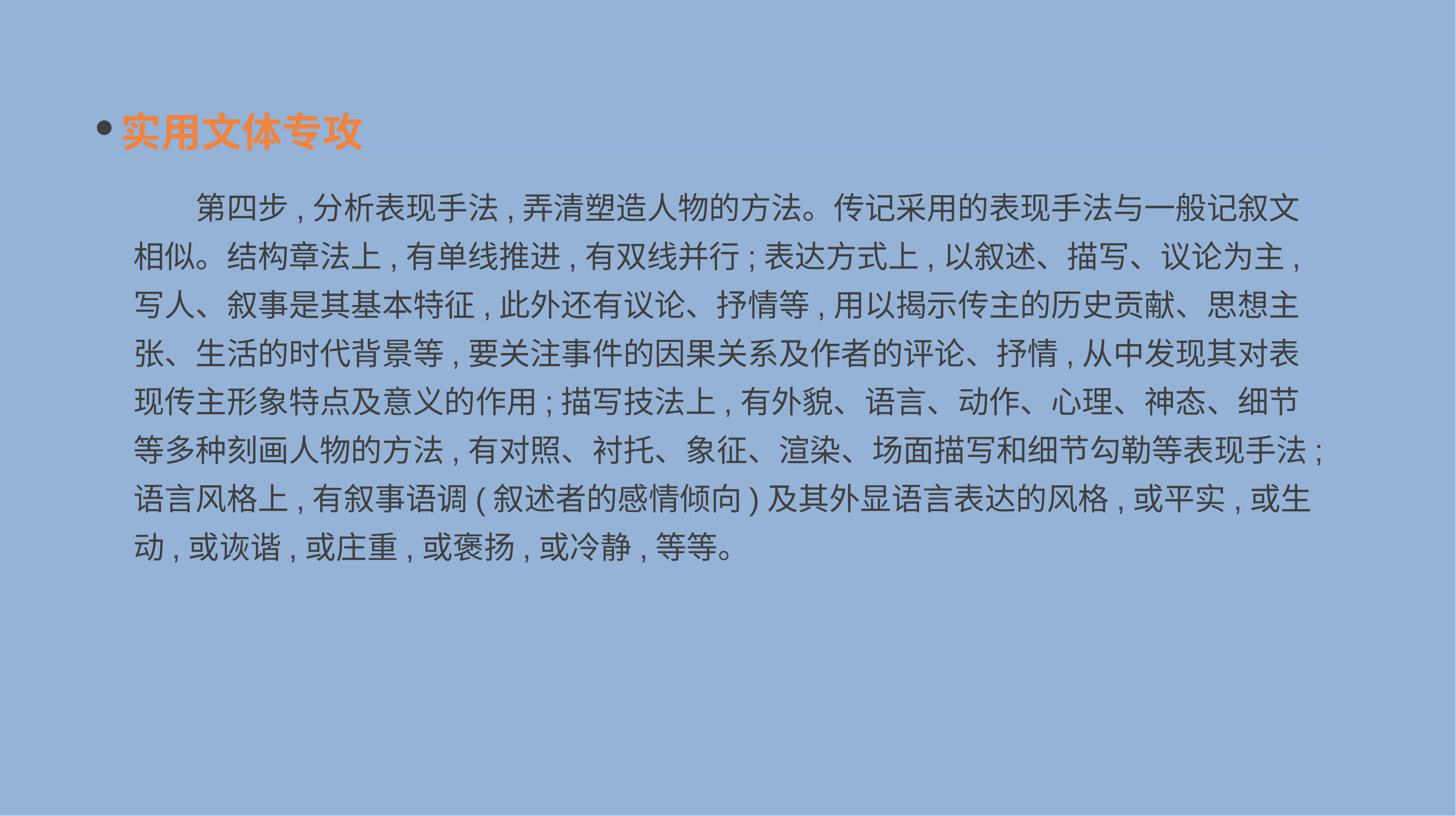

实用文体专攻

　　第四步,分析表现手法,弄清塑造人物的方法。传记采用的表现手法与一般记叙文相似。结构章法上,有单线推进,有双线并行;表达方式上,以叙述、描写、议论为主,写人、叙事是其基本特征,此外还有议论、抒情等,用以揭示传主的历史贡献、思想主张、生活的时代背景等,要关注事件的因果关系及作者的评论、抒情,从中发现其对表现传主形象特点及意义的作用;描写技法上,有外貌、语言、动作、心理、神态、细节等多种刻画人物的方法,有对照、衬托、象征、渲染、场面描写和细节勾勒等表现手法;语言风格上,有叙事语调(叙述者的感情倾向)及其外显语言表达的风格,或平实,或生动,或诙谐,或庄重,或褒扬,或冷静,等等。